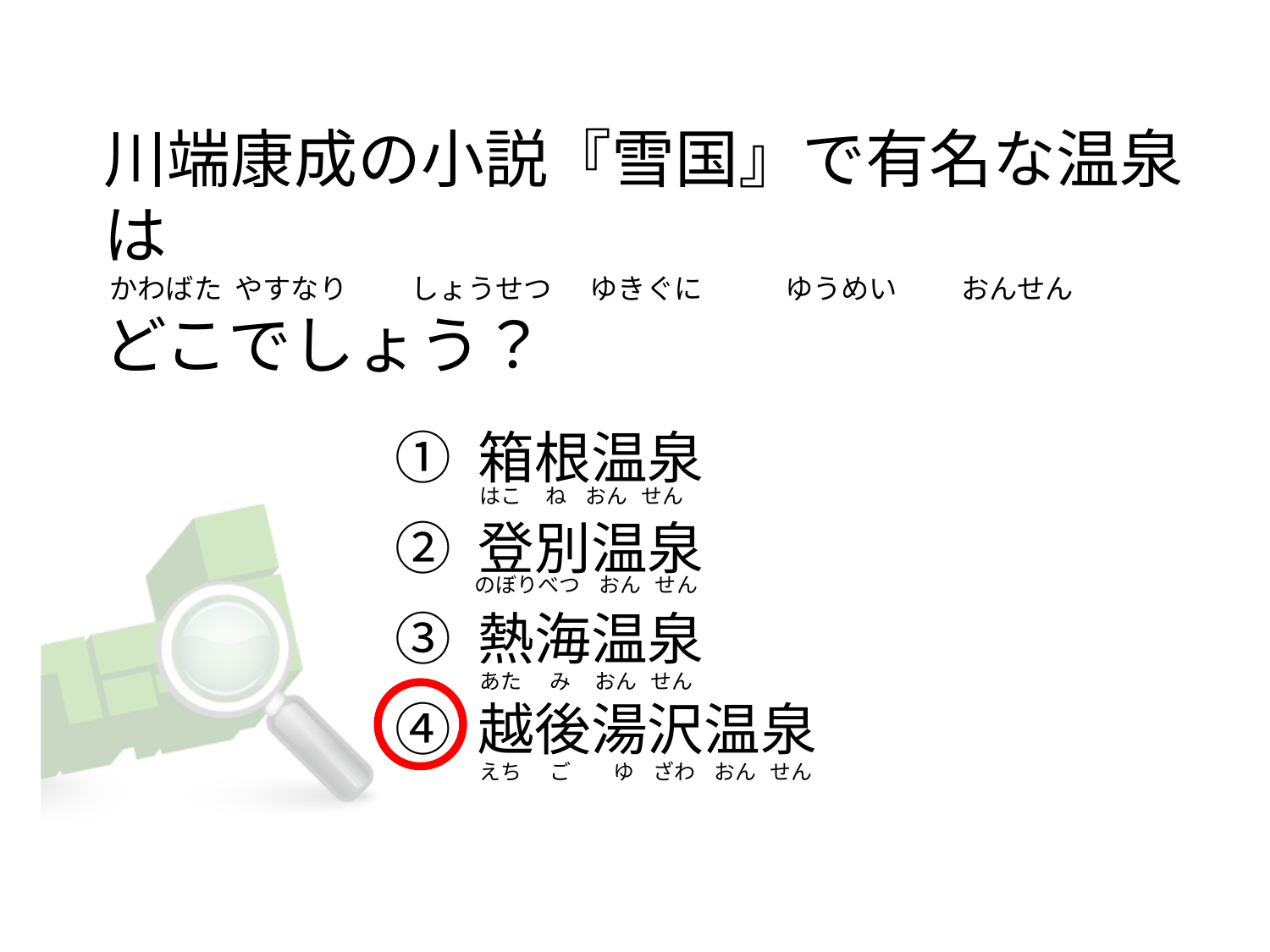

# 川端康成の小説『雪国』で有名な温泉は  かわばた  やすなり          しょうせつ      ゆきぐに             ゆうめい          おんせん どこでしょう？
① 箱根温泉
② 登別温泉
③ 熱海温泉
④ 越後湯沢温泉
はこ     ね    おん   せん
のぼりべつ    おん   せん
あた      み     おん   せん

えち      ご         ゆ    ざわ    おん   せん